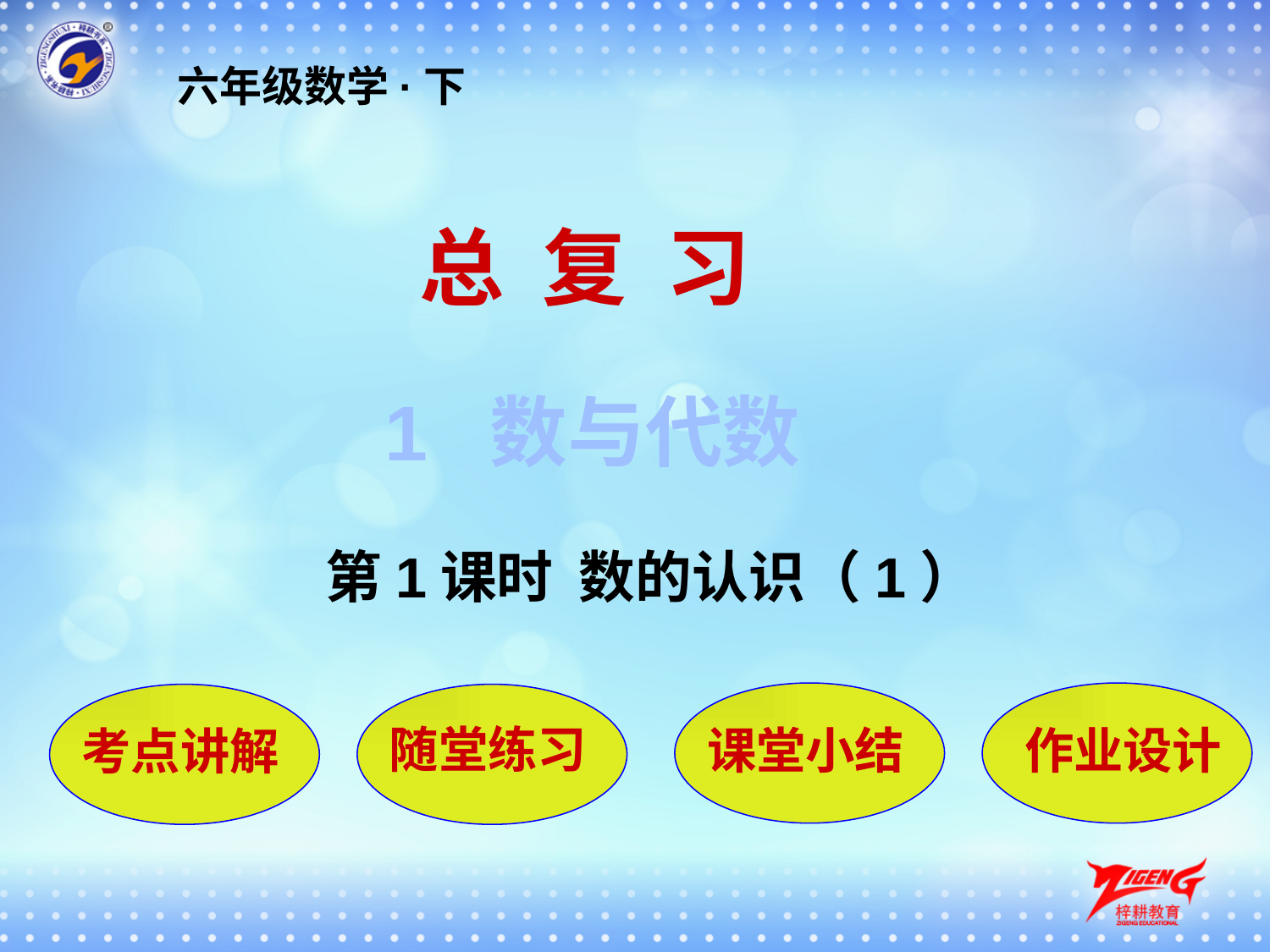

六年级数学·下
总  复  习
1  数与代数
第1课时  数的认识（1）

课堂小结

作业设计

考点讲解

随堂练习